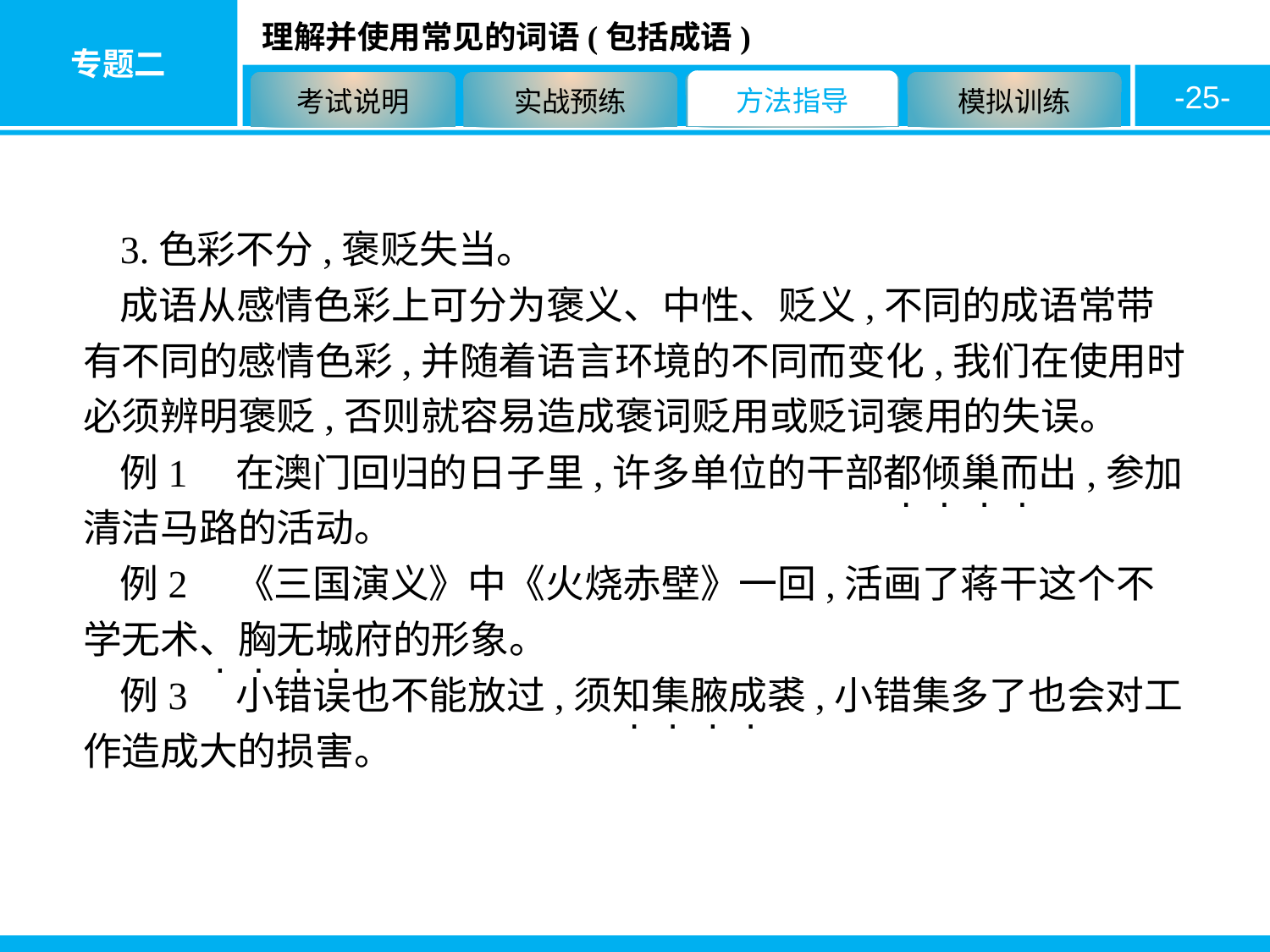

-25-
3.色彩不分,褒贬失当。
成语从感情色彩上可分为褒义、中性、贬义,不同的成语常带有不同的感情色彩,并随着语言环境的不同而变化,我们在使用时必须辨明褒贬,否则就容易造成褒词贬用或贬词褒用的失误。
例1　在澳门回归的日子里,许多单位的干部都倾巢而出,参加清洁马路的活动。
例2　《三国演义》中《火烧赤壁》一回,活画了蒋干这个不学无术、胸无城府的形象。
例3　小错误也不能放过,须知集腋成裘,小错集多了也会对工作造成大的损害。
·
·
·
·
·
·
·
·
·
·
·
·